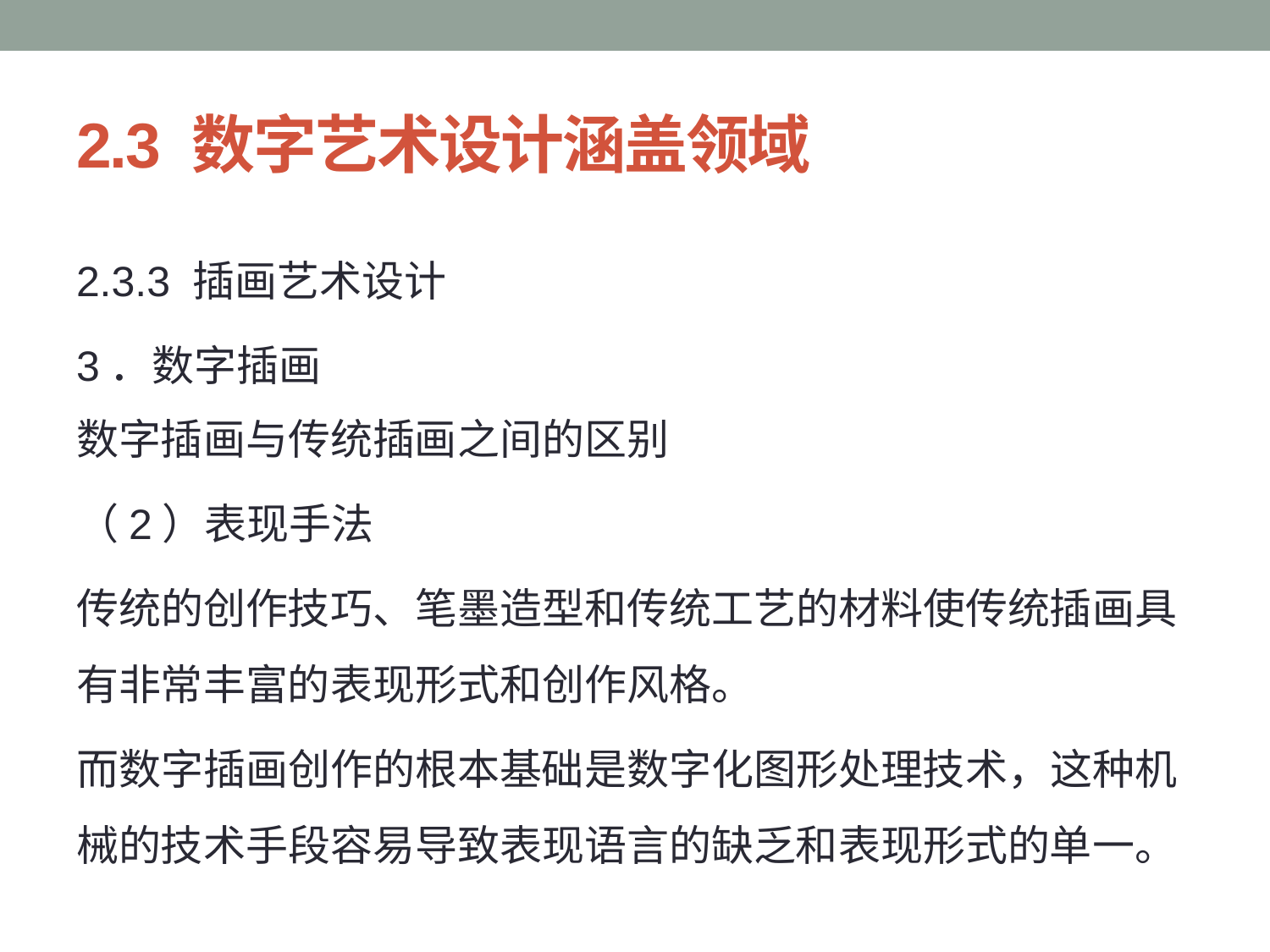

# 2.3 数字艺术设计涵盖领域
2.3.3 插画艺术设计
3．数字插画
数字插画与传统插画之间的区别
（2）表现手法
传统的创作技巧、笔墨造型和传统工艺的材料使传统插画具有非常丰富的表现形式和创作风格。
而数字插画创作的根本基础是数字化图形处理技术，这种机械的技术手段容易导致表现语言的缺乏和表现形式的单一。